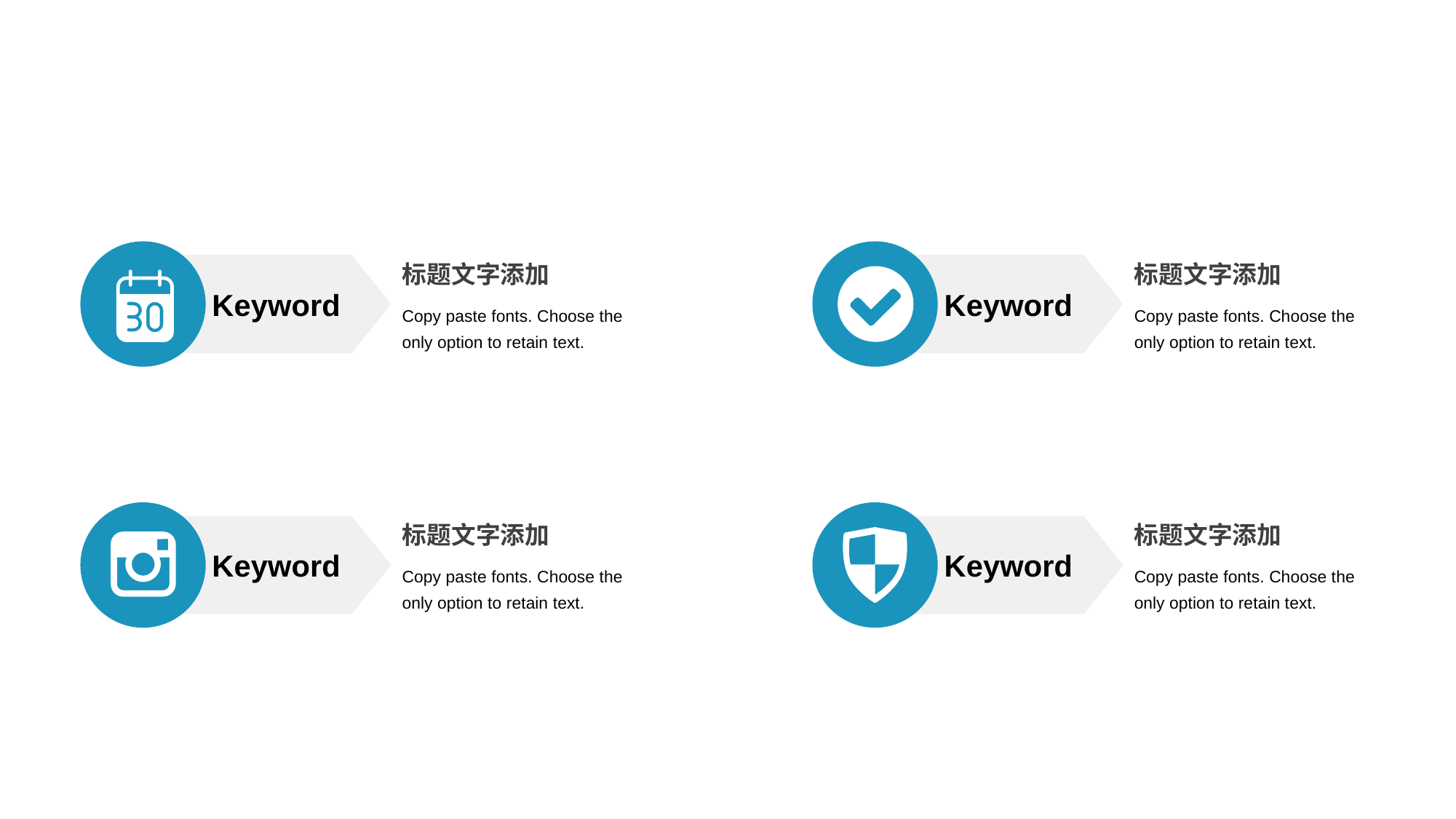

Keyword

标题文字添加
Copy paste fonts. Choose the only option to retain text.

Keyword

标题文字添加
Copy paste fonts. Choose the only option to retain text.

Keyword

标题文字添加
Copy paste fonts. Choose the only option to retain text.

Keyword

标题文字添加
Copy paste fonts. Choose the only option to retain text.